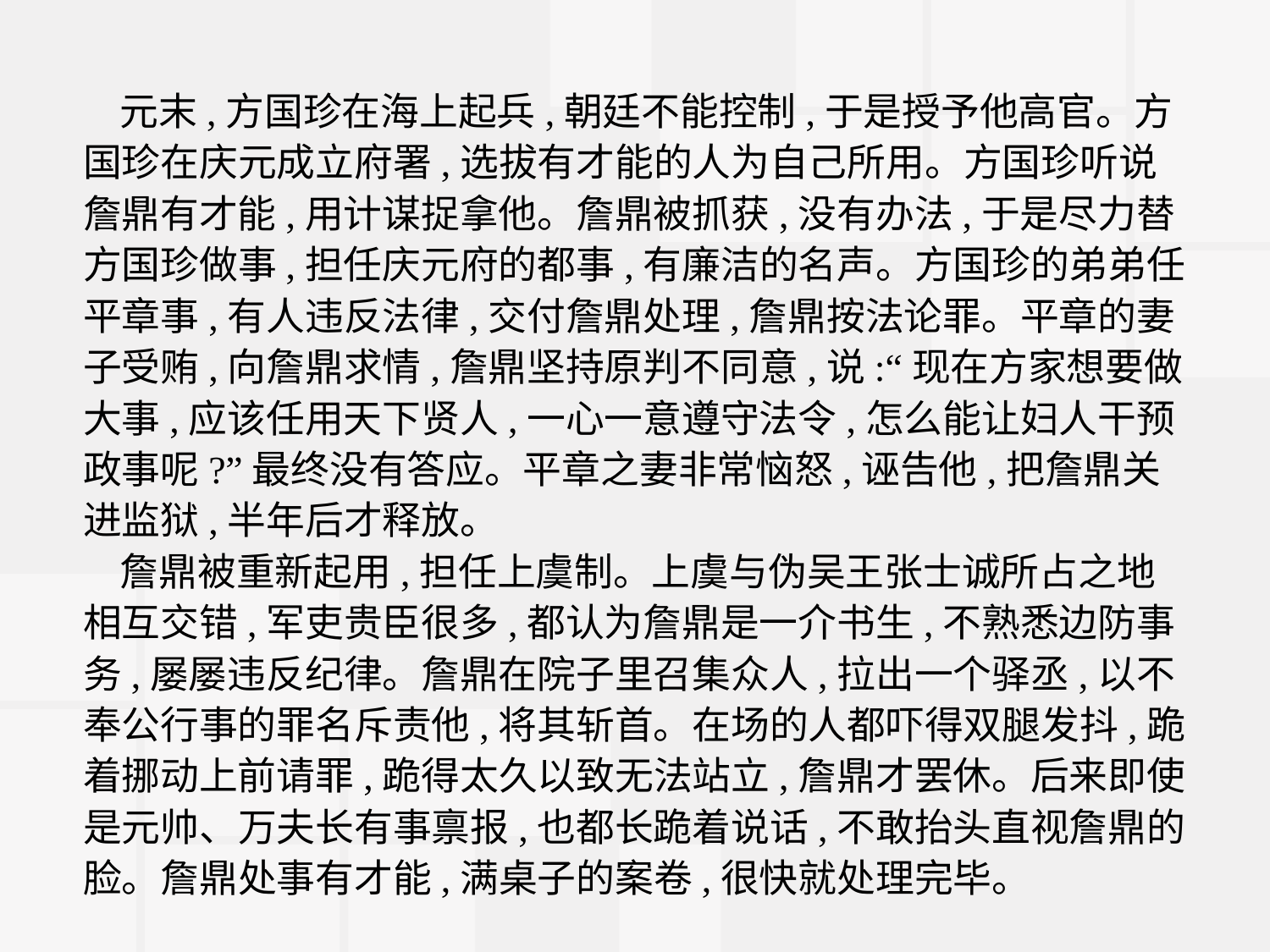

元末,方国珍在海上起兵,朝廷不能控制,于是授予他高官。方国珍在庆元成立府署,选拔有才能的人为自己所用。方国珍听说詹鼎有才能,用计谋捉拿他。詹鼎被抓获,没有办法,于是尽力替方国珍做事,担任庆元府的都事,有廉洁的名声。方国珍的弟弟任平章事,有人违反法律,交付詹鼎处理,詹鼎按法论罪。平章的妻子受贿,向詹鼎求情,詹鼎坚持原判不同意,说:“现在方家想要做大事,应该任用天下贤人,一心一意遵守法令,怎么能让妇人干预政事呢?”最终没有答应。平章之妻非常恼怒,诬告他,把詹鼎关进监狱,半年后才释放。
詹鼎被重新起用,担任上虞制。上虞与伪吴王张士诚所占之地相互交错,军吏贵臣很多,都认为詹鼎是一介书生,不熟悉边防事务,屡屡违反纪律。詹鼎在院子里召集众人,拉出一个驿丞,以不奉公行事的罪名斥责他,将其斩首。在场的人都吓得双腿发抖,跪着挪动上前请罪,跪得太久以致无法站立,詹鼎才罢休。后来即使是元帅、万夫长有事禀报,也都长跪着说话,不敢抬头直视詹鼎的脸。詹鼎处事有才能,满桌子的案卷,很快就处理完毕。